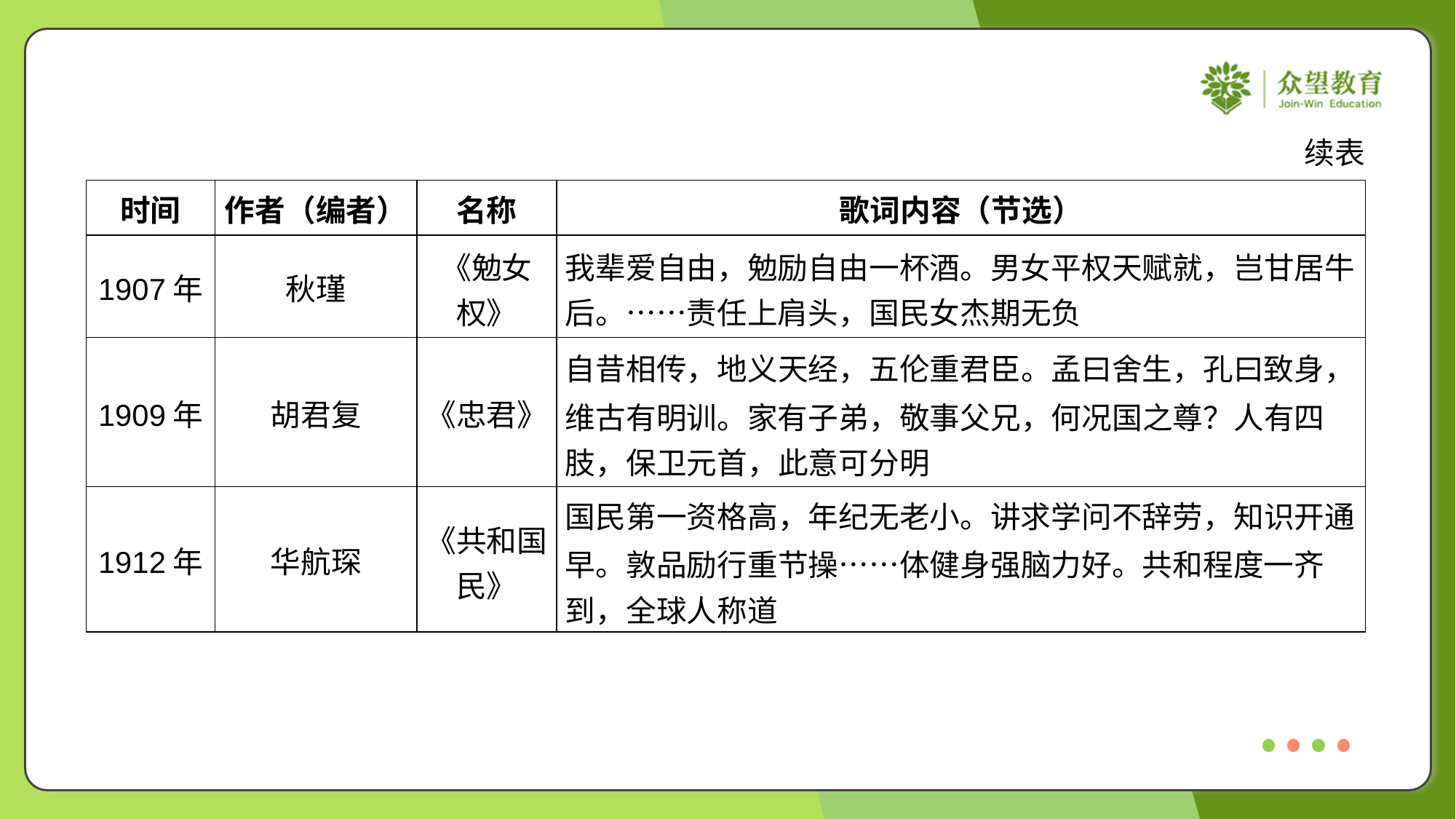

续表
| 时间 | 作者（编者） | 名称 | 歌词内容（节选） |
| --- | --- | --- | --- |
| 1907年 | 秋瑾 | 《勉女 权》 | 我辈爱自由，勉励自由一杯酒。男女平权天赋就，岂甘居牛 后。……责任上肩头，国民女杰期无负 |
| 1909年 | 胡君复 | 《忠君》 | 自昔相传，地义天经，五伦重君臣。孟曰舍生，孔曰致身， 维古有明训。家有子弟，敬事父兄，何况国之尊？人有四 肢，保卫元首，此意可分明 |
| 1912年 | 华航琛 | 《共和国 民》 | 国民第一资格高，年纪无老小。讲求学问不辞劳，知识开通 早。敦品励行重节操……体健身强脑力好。共和程度一齐 到，全球人称道 |